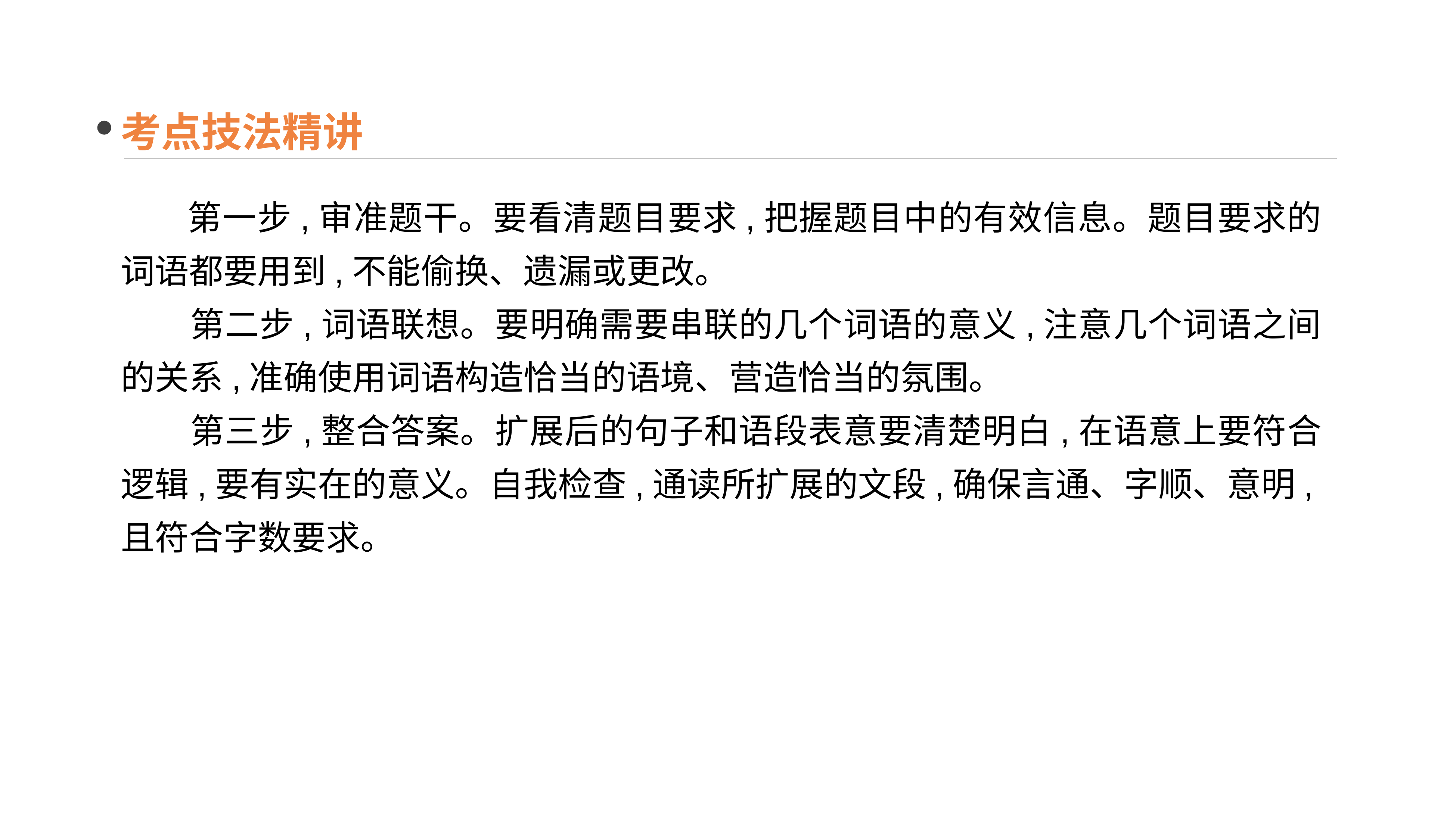

考点技法精讲

       第一步,审准题干。要看清题目要求,把握题目中的有效信息。题目要求的词语都要用到,不能偷换、遗漏或更改。
　　第二步,词语联想。要明确需要串联的几个词语的意义,注意几个词语之间的关系,准确使用词语构造恰当的语境、营造恰当的氛围。
　　第三步,整合答案。扩展后的句子和语段表意要清楚明白,在语意上要符合逻辑,要有实在的意义。自我检查,通读所扩展的文段,确保言通、字顺、意明,且符合字数要求。